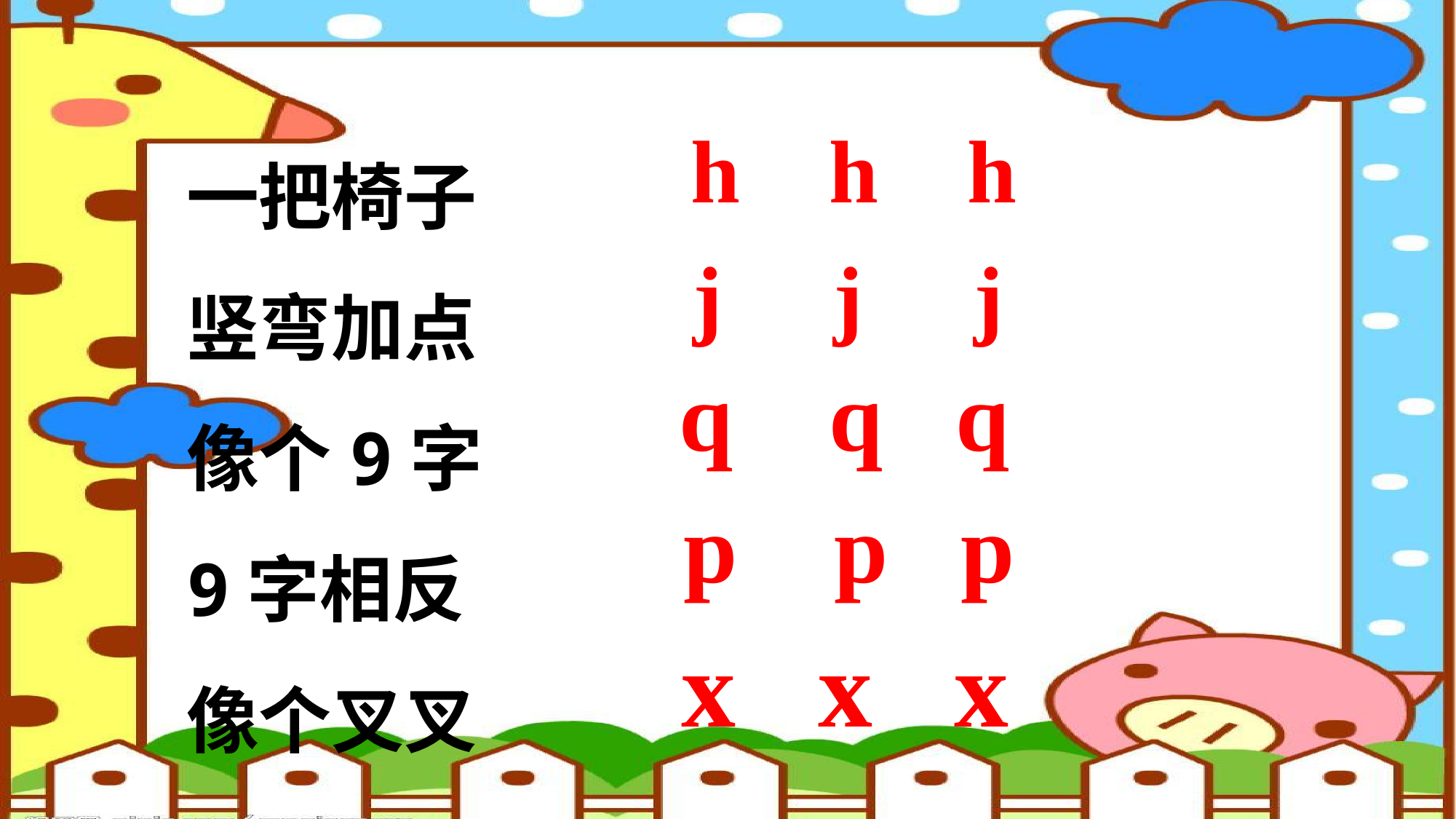

一把椅子
竖弯加点
像个9字
9字相反
像个叉叉
h    h    h
j     j     j
q    q   q
p    p   p
x   x   x